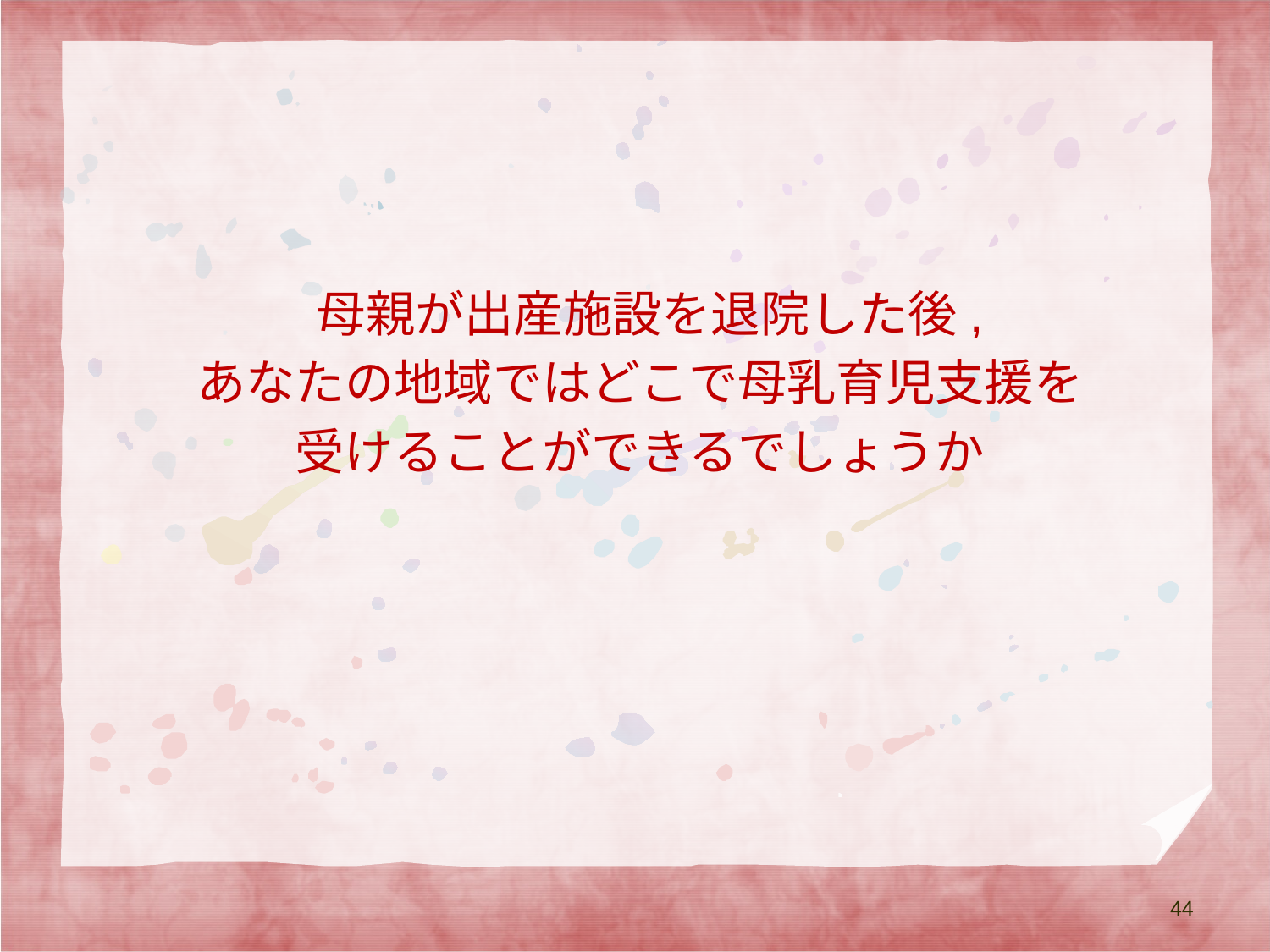

#
  母親が出産施設を退院した後,
あなたの地域ではどこで母乳育児支援を
受けることができるでしょうか
44